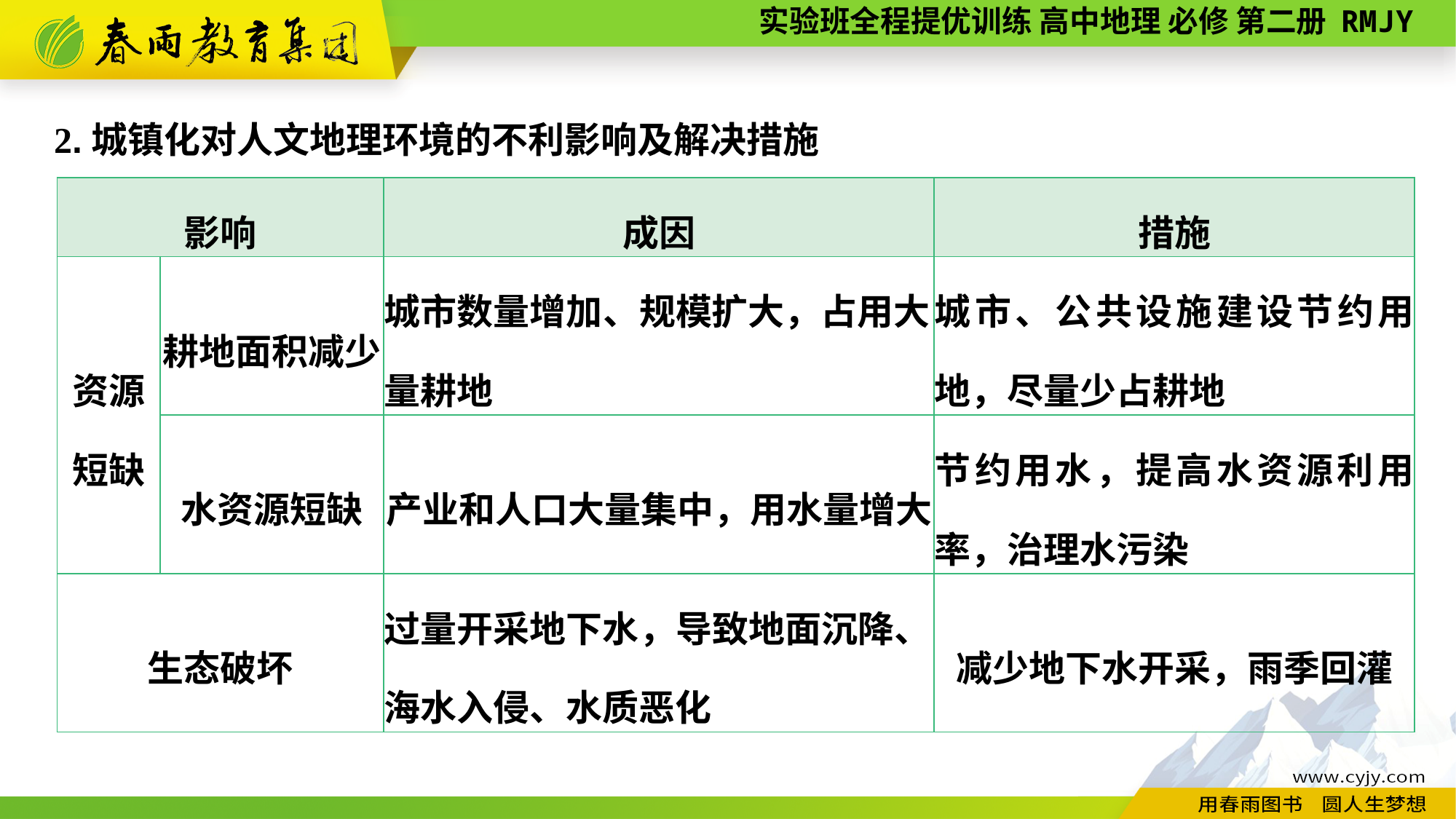

2.城镇化对人文地理环境的不利影响及解决措施
| 影响 |  | 成因 | 措施 |
| --- | --- | --- | --- |
| 资源 短缺 | 耕地面积减少 | 城市数量增加、规模扩大，占用大量耕地 | 城市、公共设施建设节约用地，尽量少占耕地 |
|  | 水资源短缺 | 产业和人口大量集中，用水量增大 | 节约用水，提高水资源利用率，治理水污染 |
| 生态破坏 |  | 过量开采地下水，导致地面沉降、海水入侵、水质恶化 | 减少地下水开采，雨季回灌 |